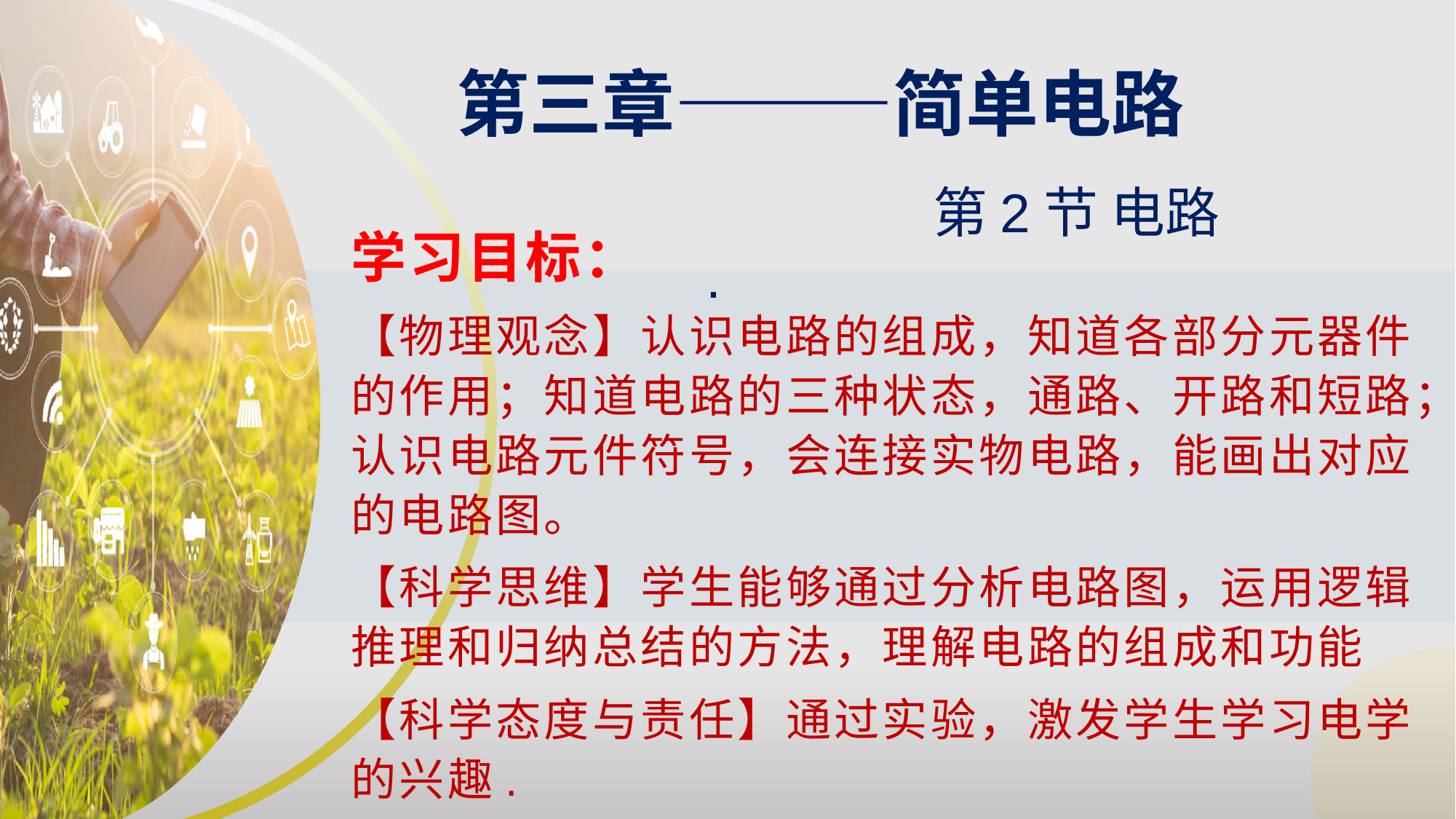

第三章———简单电路
第2节 电路
.

学习目标：
【物理观念】认识电路的组成，知道各部分元器件的作用；知道电路的三种状态，通路、开路和短路；认识电路元件符号，会连接实物电路，能画出对应的电路图。
【科学思维】学生能够通过分析电路图，运用逻辑推理和归纳总结的方法，理解电路的组成和功能
【科学态度与责任】通过实验，激发学生学习电学的兴趣.